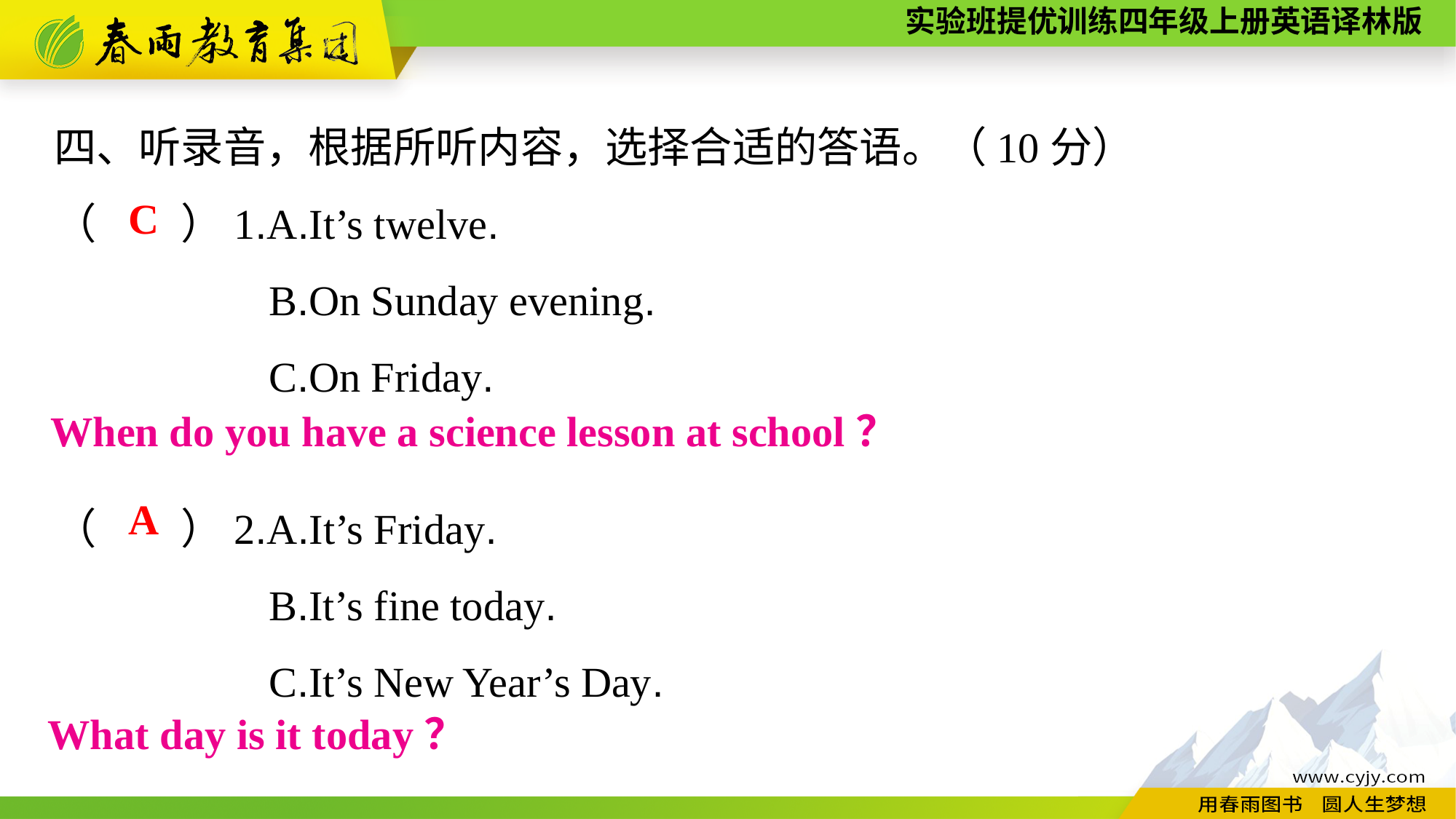

四、听录音，根据所听内容，选择合适的答语。（10分）
（　　）1.A.It’s twelve.
B.On Sunday evening.
C.On Friday.

（　　）2.A.It’s Friday.
B.It’s fine today.
C.It’s New Year’s Day.
C
When do you have a science lesson at school？
A
What day is it today？